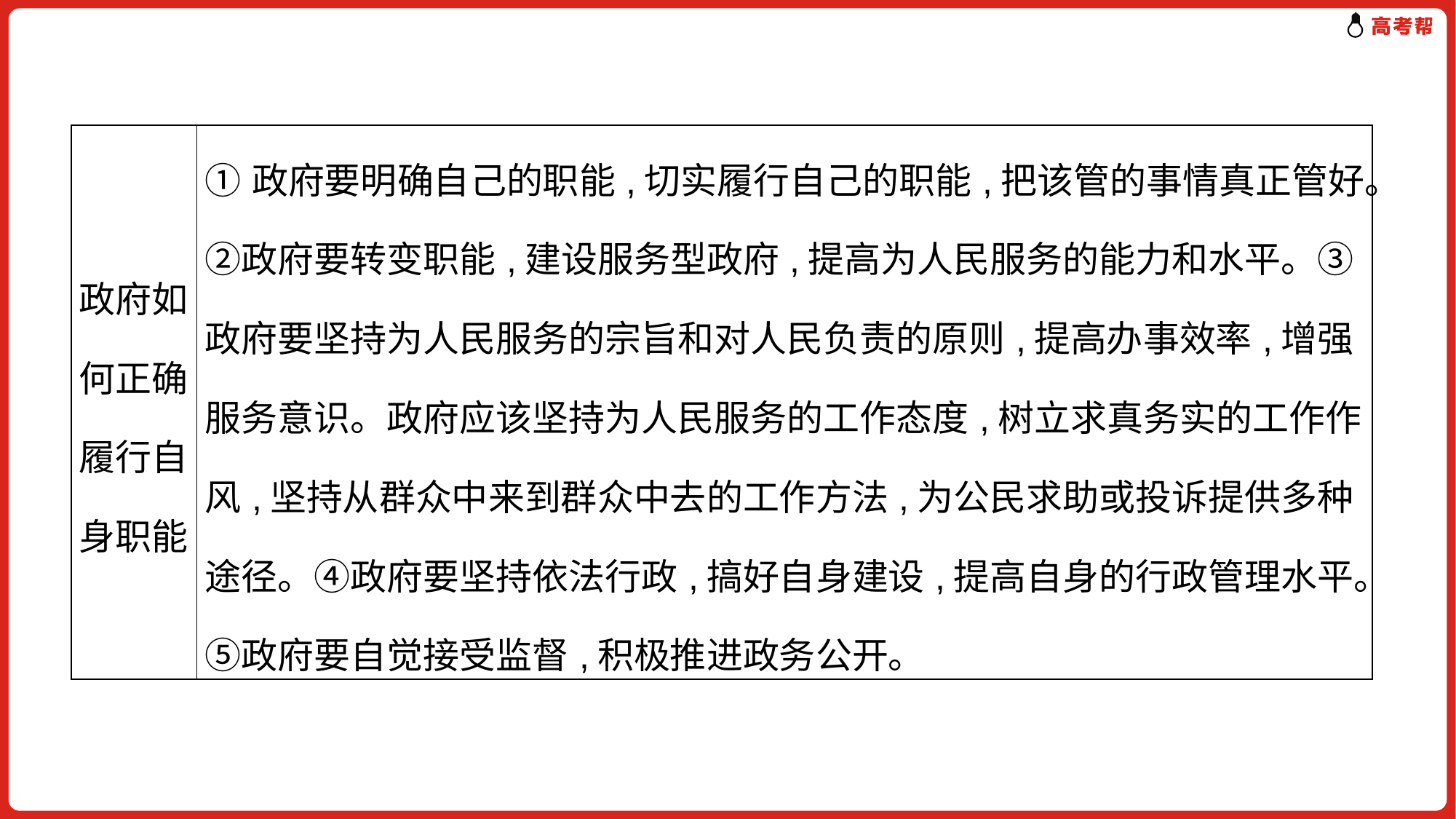

| 政府如何正确履行自身职能 | ①政府要明确自己的职能,切实履行自己的职能,把该管的事情真正管好。②政府要转变职能,建设服务型政府,提高为人民服务的能力和水平。③政府要坚持为人民服务的宗旨和对人民负责的原则,提高办事效率,增强服务意识。政府应该坚持为人民服务的工作态度,树立求真务实的工作作风,坚持从群众中来到群众中去的工作方法,为公民求助或投诉提供多种途径。④政府要坚持依法行政,搞好自身建设,提高自身的行政管理水平。⑤政府要自觉接受监督,积极推进政务公开。 |
| --- | --- |